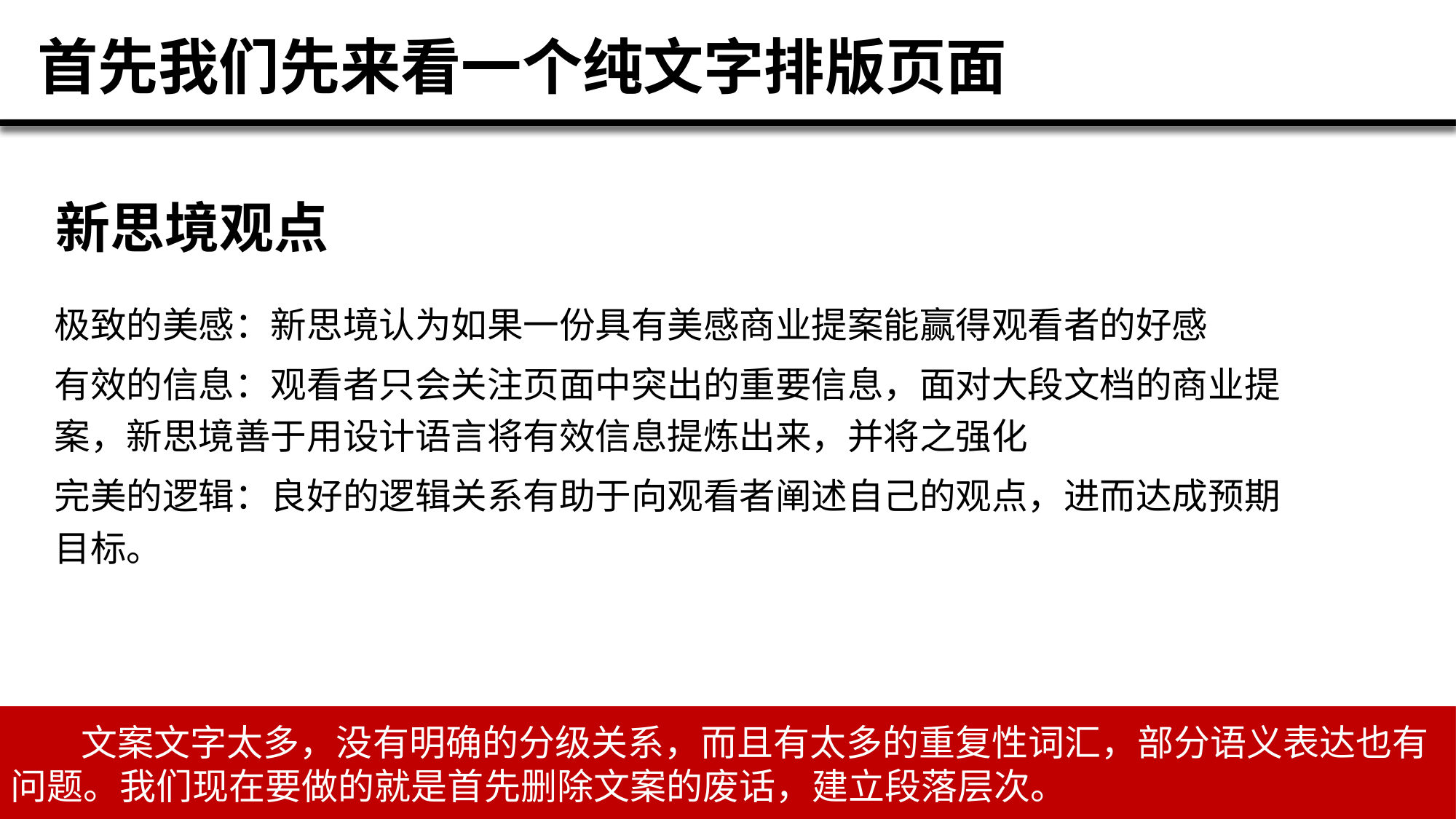

# 首先我们先来看一个纯文字排版页面
新思境观点
极致的美感：新思境认为如果一份具有美感商业提案能赢得观看者的好感
有效的信息：观看者只会关注页面中突出的重要信息，面对大段文档的商业提案，新思境善于用设计语言将有效信息提炼出来，并将之强化
完美的逻辑：良好的逻辑关系有助于向观看者阐述自己的观点，进而达成预期目标。

文案文字太多，没有明确的分级关系，而且有太多的重复性词汇，部分语义表达也有问题。我们现在要做的就是首先删除文案的废话，建立段落层次。